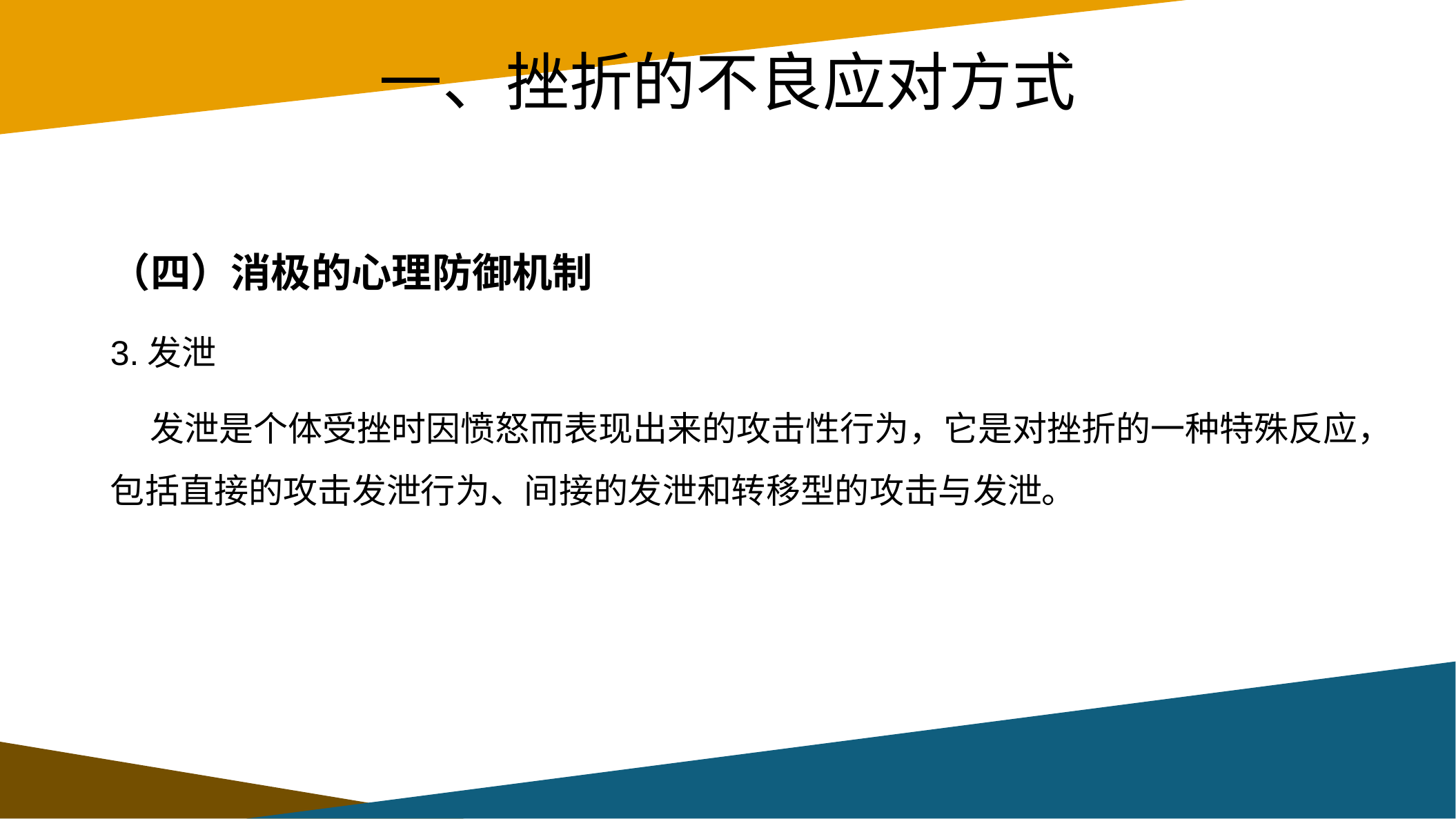

# 一、挫折的不良应对方式
（四）消极的心理防御机制
3.发泄
    发泄是个体受挫时因愤怒而表现出来的攻击性行为，它是对挫折的一种特殊反应，包括直接的攻击发泄行为、间接的发泄和转移型的攻击与发泄。